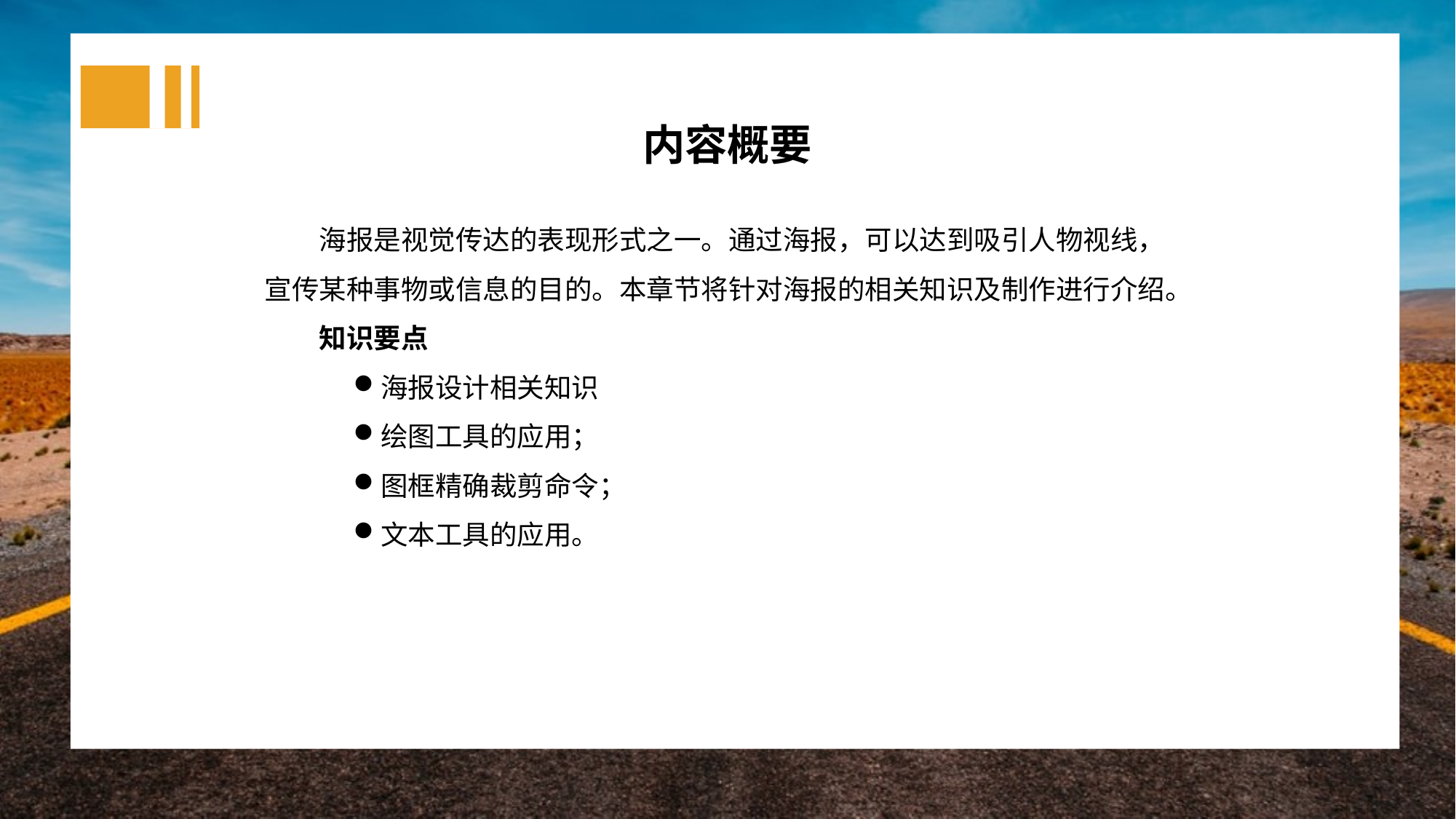

内容概要
海报是视觉传达的表现形式之一。通过海报，可以达到吸引人物视线，宣传某种事物或信息的目的。本章节将针对海报的相关知识及制作进行介绍。
知识要点
海报设计相关知识
绘图工具的应用；
图框精确裁剪命令；
文本工具的应用。